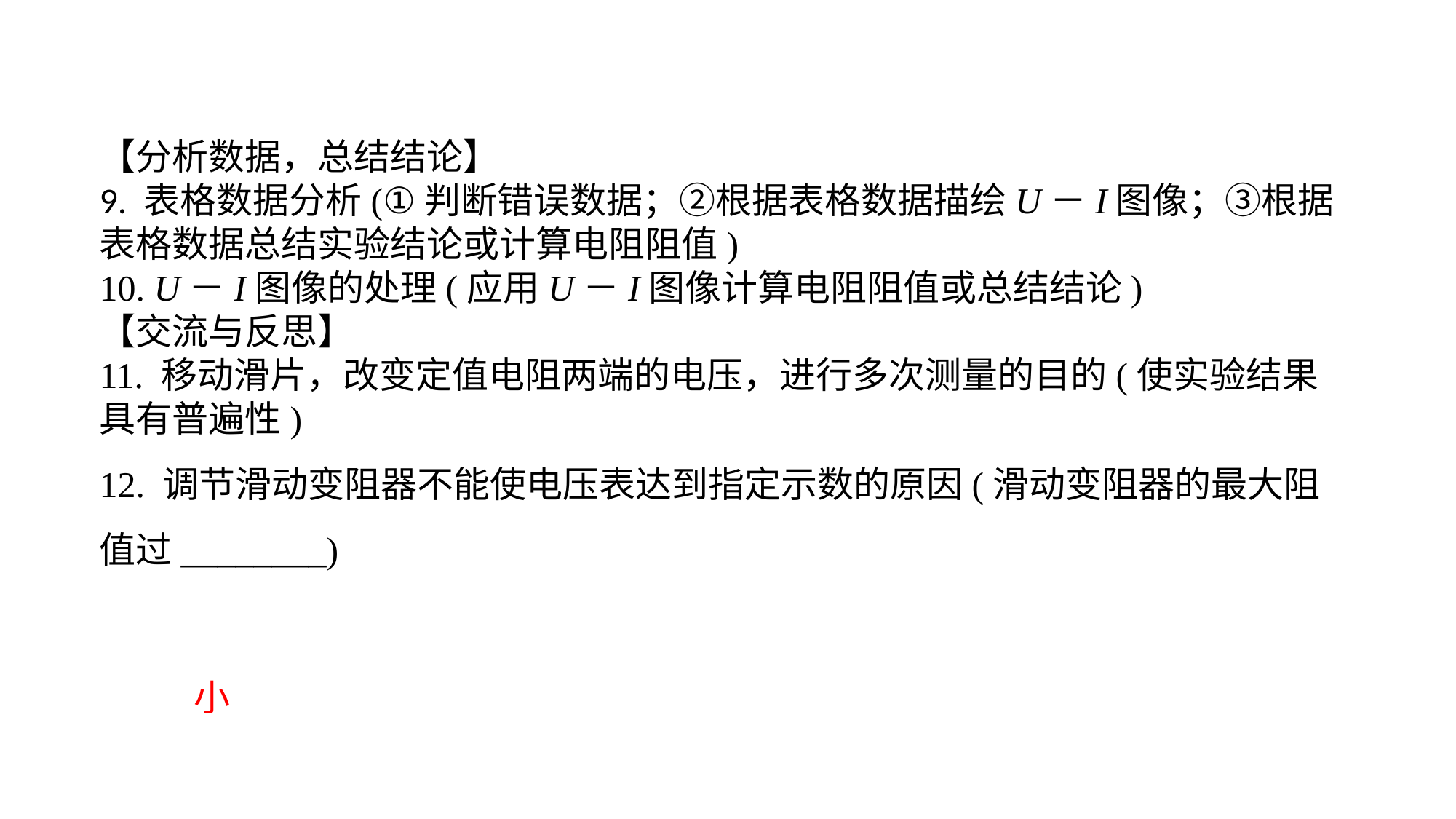

【分析数据，总结结论】9. 表格数据分析(①判断错误数据；②根据表格数据描绘U－I图像；③根据表格数据总结实验结论或计算电阻阻值)10. U－I图像的处理(应用U－I图像计算电阻阻值或总结结论)【交流与反思】11. 移动滑片，改变定值电阻两端的电压，进行多次测量的目的(使实验结果具有普遍性)12. 调节滑动变阻器不能使电压表达到指定示数的原因(滑动变阻器的最大阻值过________)
小